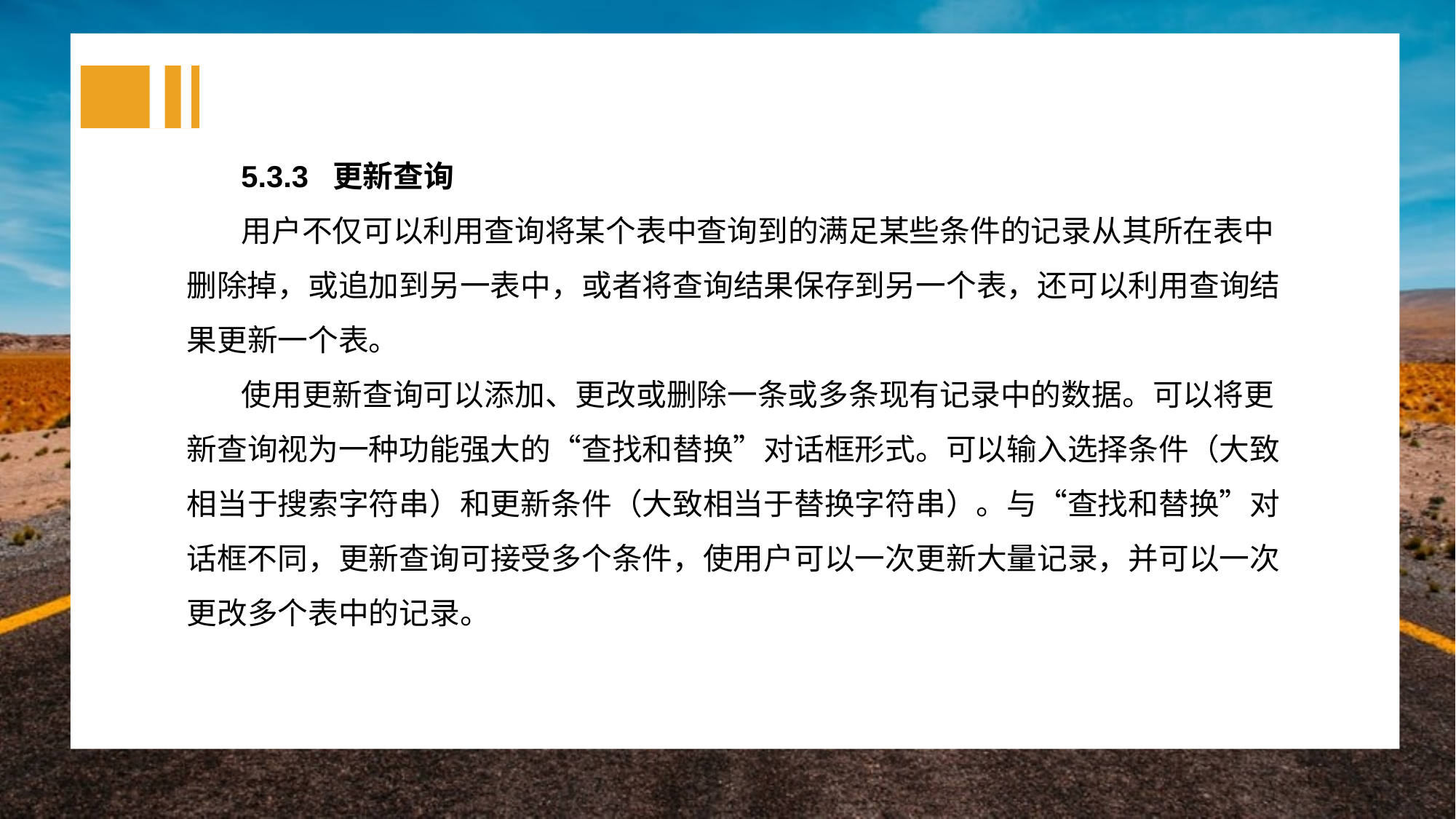

5.3.3  更新查询
用户不仅可以利用查询将某个表中查询到的满足某些条件的记录从其所在表中删除掉，或追加到另一表中，或者将查询结果保存到另一个表，还可以利用查询结果更新一个表。
使用更新查询可以添加、更改或删除一条或多条现有记录中的数据。可以将更新查询视为一种功能强大的“查找和替换”对话框形式。可以输入选择条件（大致相当于搜索字符串）和更新条件（大致相当于替换字符串）。与“查找和替换”对话框不同，更新查询可接受多个条件，使用户可以一次更新大量记录，并可以一次更改多个表中的记录。